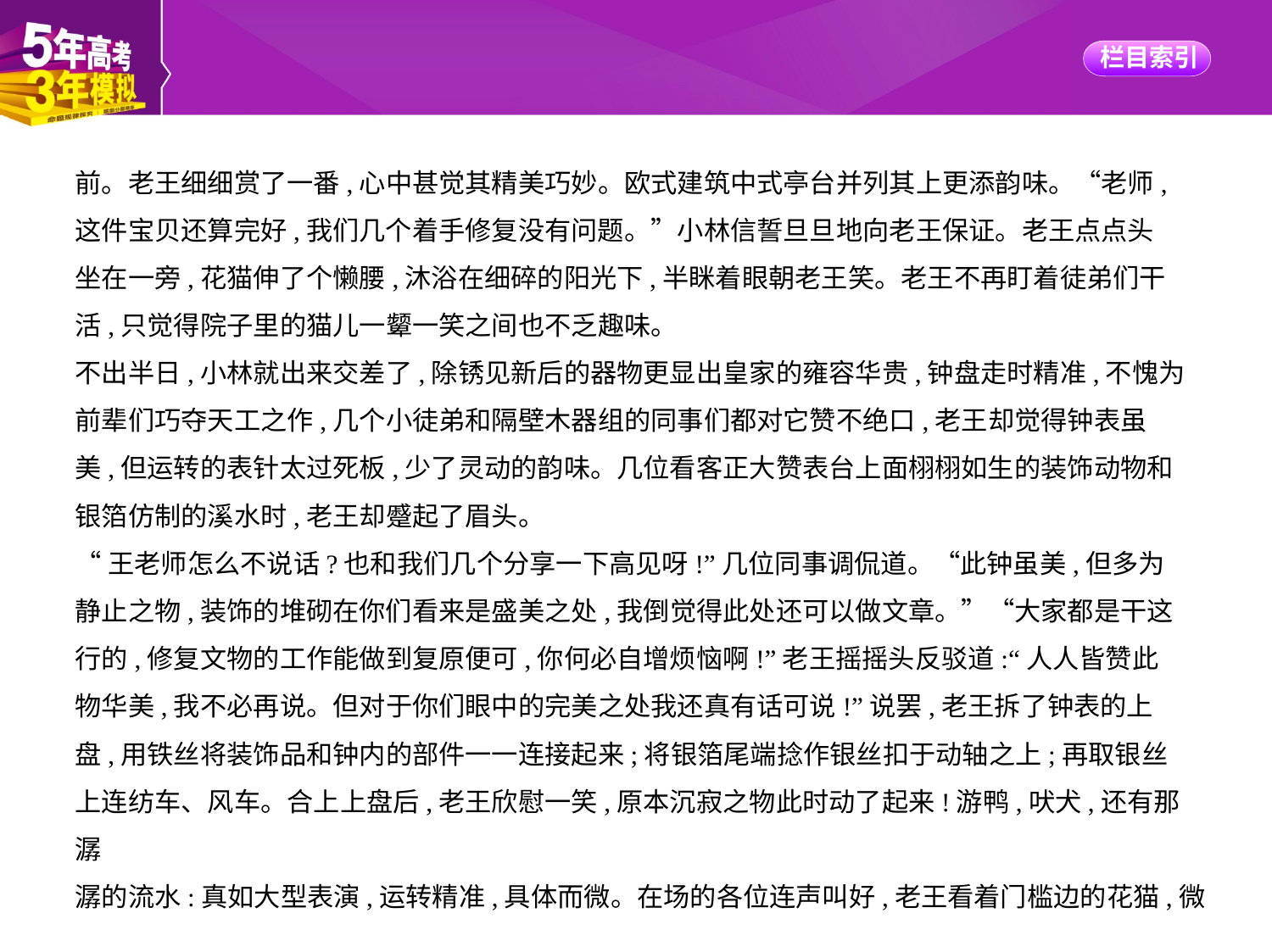

前。老王细细赏了一番,心中甚觉其精美巧妙。欧式建筑中式亭台并列其上更添韵味。“老师,
这件宝贝还算完好,我们几个着手修复没有问题。”小林信誓旦旦地向老王保证。老王点点头
坐在一旁,花猫伸了个懒腰,沐浴在细碎的阳光下,半眯着眼朝老王笑。老王不再盯着徒弟们干
活,只觉得院子里的猫儿一颦一笑之间也不乏趣味。
不出半日,小林就出来交差了,除锈见新后的器物更显出皇家的雍容华贵,钟盘走时精准,不愧为
前辈们巧夺天工之作,几个小徒弟和隔壁木器组的同事们都对它赞不绝口,老王却觉得钟表虽
美,但运转的表针太过死板,少了灵动的韵味。几位看客正大赞表台上面栩栩如生的装饰动物和
银箔仿制的溪水时,老王却蹙起了眉头。
“王老师怎么不说话?也和我们几个分享一下高见呀!”几位同事调侃道。“此钟虽美,但多为
静止之物,装饰的堆砌在你们看来是盛美之处,我倒觉得此处还可以做文章。”“大家都是干这
行的,修复文物的工作能做到复原便可,你何必自增烦恼啊!”老王摇摇头反驳道:“人人皆赞此
物华美,我不必再说。但对于你们眼中的完美之处我还真有话可说!”说罢,老王拆了钟表的上
盘,用铁丝将装饰品和钟内的部件一一连接起来;将银箔尾端捻作银丝扣于动轴之上;再取银丝
上连纺车、风车。合上上盘后,老王欣慰一笑,原本沉寂之物此时动了起来!游鸭,吠犬,还有那潺
潺的流水:真如大型表演,运转精准,具体而微。在场的各位连声叫好,老王看着门槛边的花猫,微